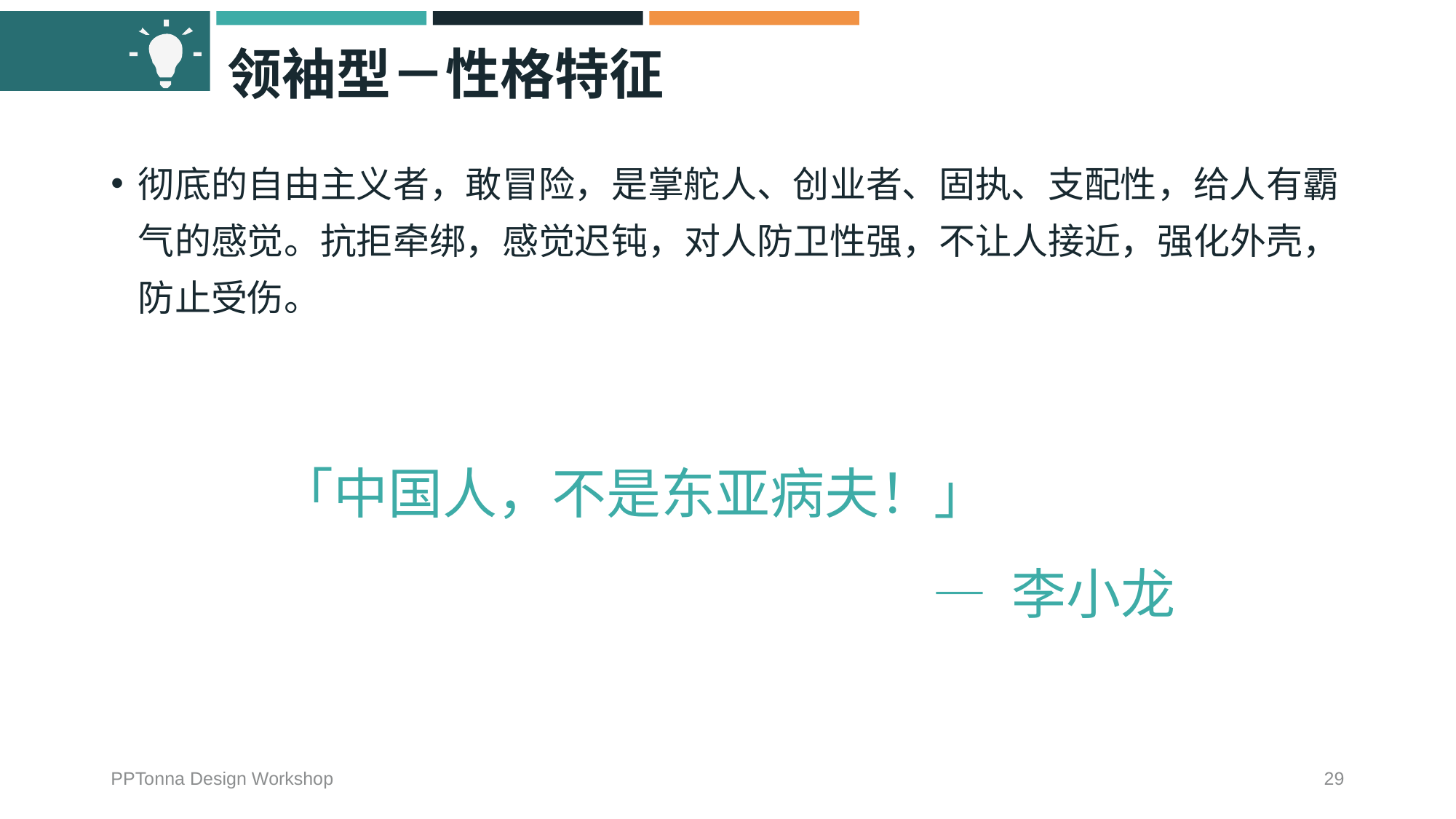

# 领袖型－性格特征
彻底的自由主义者，敢冒险，是掌舵人、创业者、固执、支配性，给人有霸气的感觉。抗拒牵绑，感觉迟钝，对人防卫性强，不让人接近，强化外壳，防止受伤。

「中国人，不是东亚病夫！」
— 李小龙
PPTonna Design Workshop
29